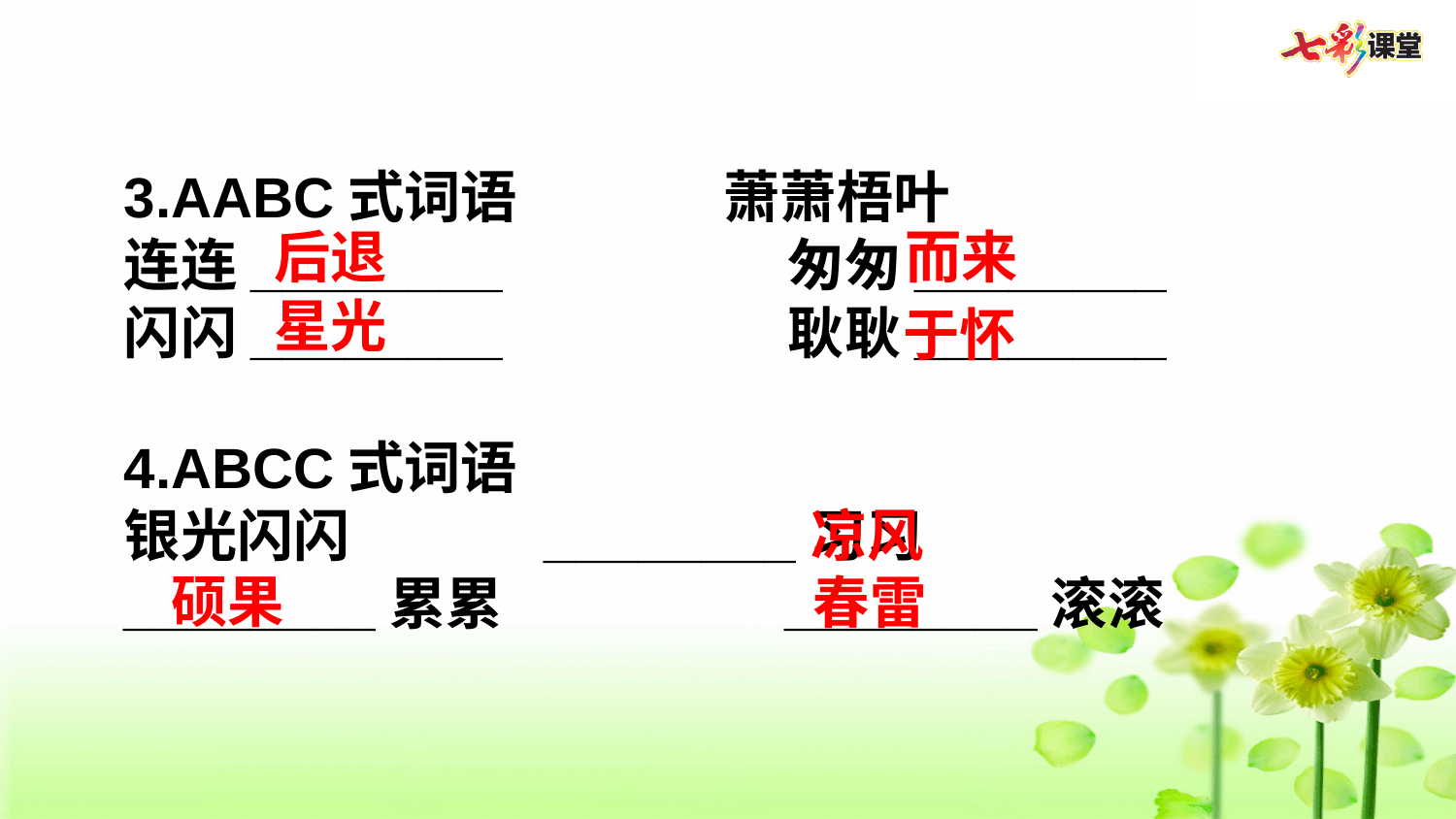

3.AABC式词语          萧萧梧叶
连连________          匆匆________
闪闪________          耿耿________

4.ABCC式词语
银光闪闪              ________习习
________累累          ________滚滚
后退
而来
星光
于怀
凉风
硕果
春雷